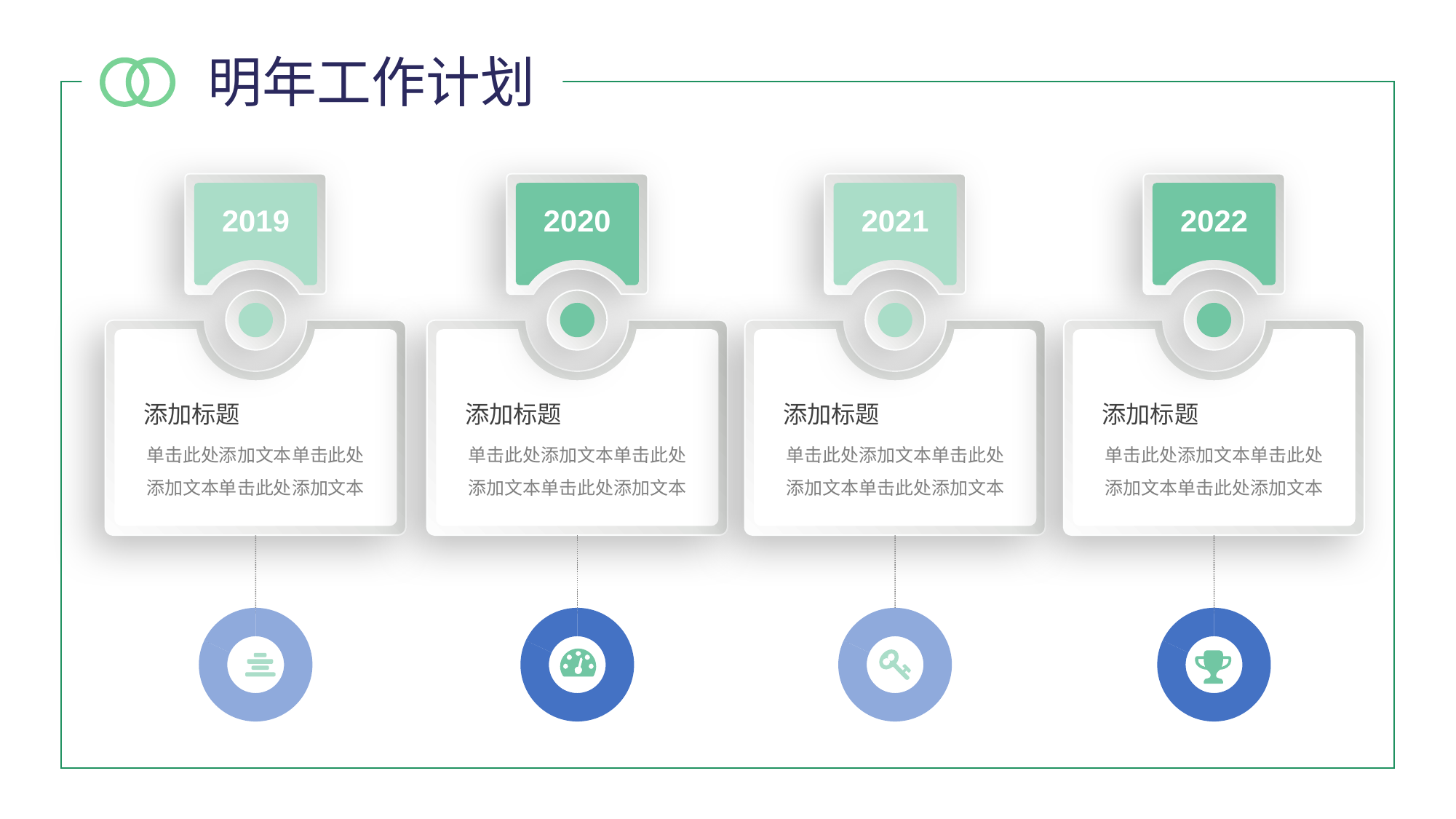

明年工作计划

2019

添加标题
单击此处添加文本单击此处
添加文本单击此处添加文本

### Chart

| Category | 销售额 |
|---|---|
| 第一季度 | 82.0 |
| 第二季度 | 18.0 |

2020

添加标题
单击此处添加文本单击此处
添加文本单击此处添加文本

### Chart

| Category | 销售额 |
|---|---|
| 第一季度 | 82.0 |
| 第二季度 | 18.0 |

2021

添加标题
单击此处添加文本单击此处
添加文本单击此处添加文本

### Chart

| Category | 销售额 |
|---|---|
| 第一季度 | 82.0 |
| 第二季度 | 18.0 |

2022

添加标题
单击此处添加文本单击此处
添加文本单击此处添加文本

### Chart

| Category | 销售额 |
|---|---|
| 第一季度 | 82.0 |
| 第二季度 | 18.0 |